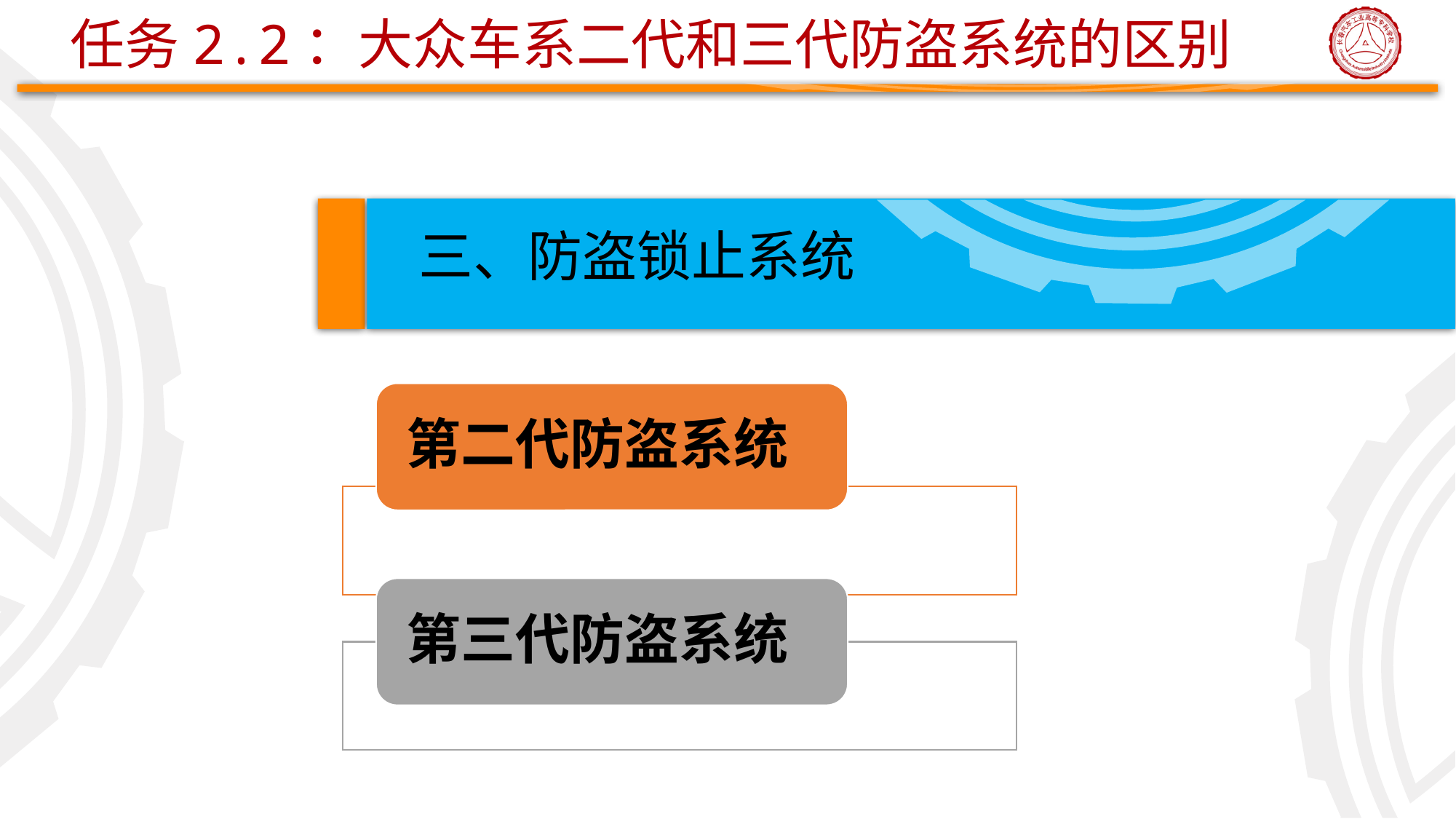

任务2.2：大众车系二代和三代防盗系统的区别
三、防盗锁止系统
第二代防盗系统
第三代防盗系统